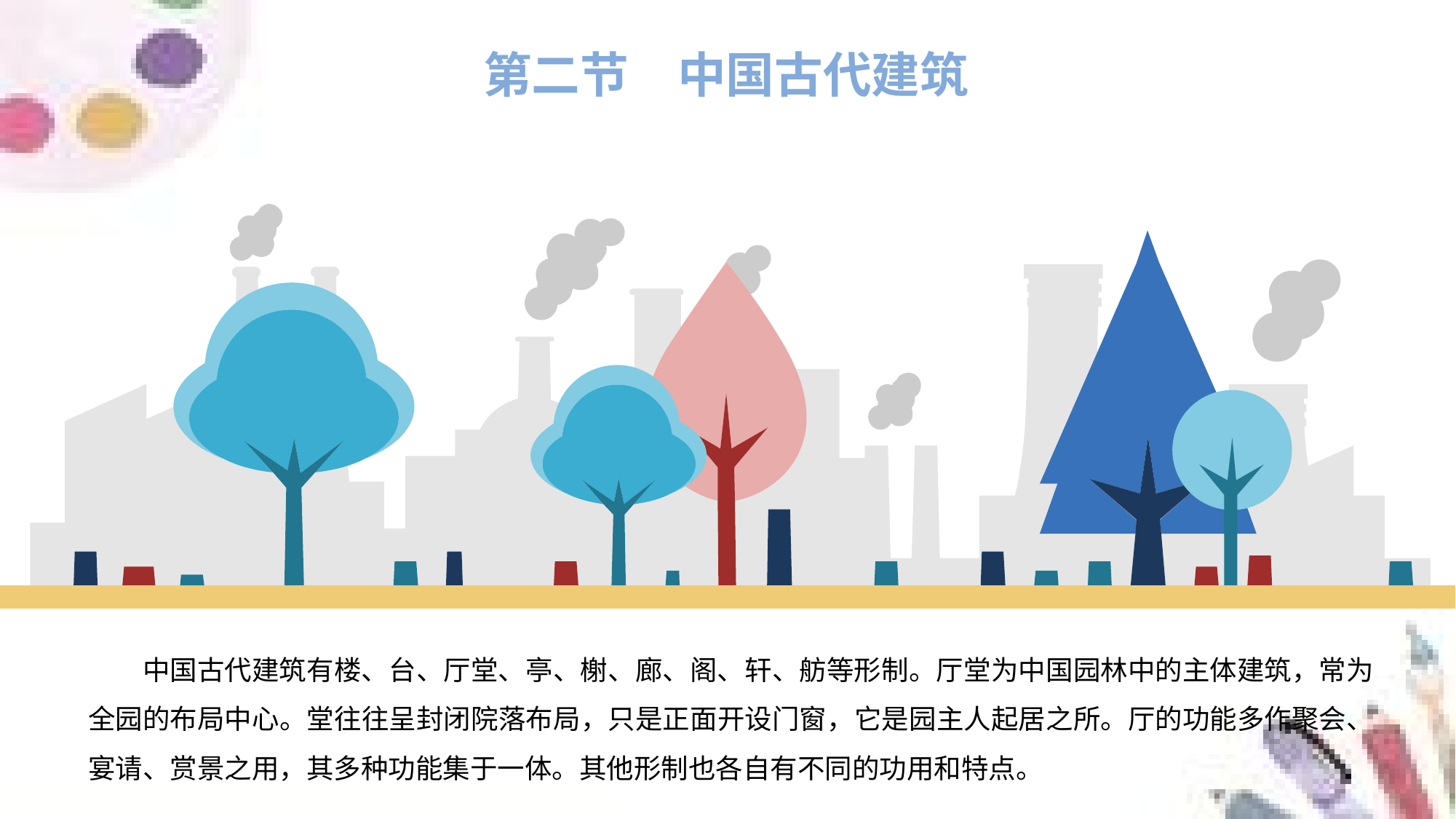

第二节　中国古代建筑

中国古代建筑有楼、台、厅堂、亭、榭、廊、阁、轩、舫等形制。厅堂为中国园林中的主体建筑，常为全园的布局中心。堂往往呈封闭院落布局，只是正面开设门窗，它是园主人起居之所。厅的功能多作聚会、宴请、赏景之用，其多种功能集于一体。其他形制也各自有不同的功用和特点。